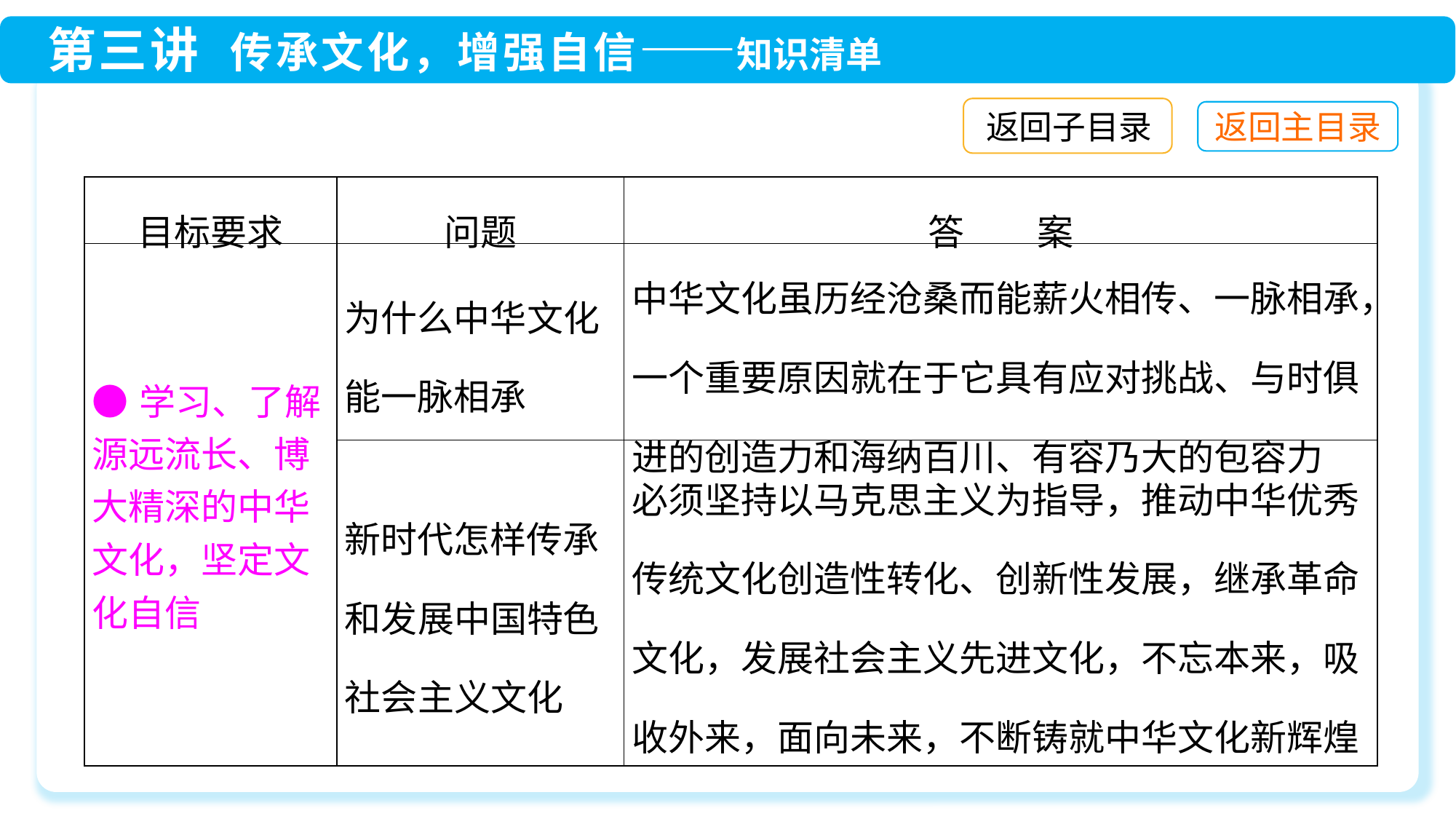

返回子目录
| 目标要求 | 问题 | 答　　案 |
| --- | --- | --- |
| ●学习、了解源远流长、博大精深的中华文化，坚定文化自信 | 为什么中华文化能一脉相承 | 中华文化虽历经沧桑而能薪火相传、一脉相承，一个重要原因就在于它具有应对挑战、与时俱进的创造力和海纳百川、有容乃大的包容力 |
|  | 新时代怎样传承和发展中国特色社会主义文化 | 必须坚持以马克思主义为指导，推动中华优秀传统文化创造性转化、创新性发展，继承革命文化，发展社会主义先进文化，不忘本来，吸收外来，面向未来，不断铸就中华文化新辉煌 |